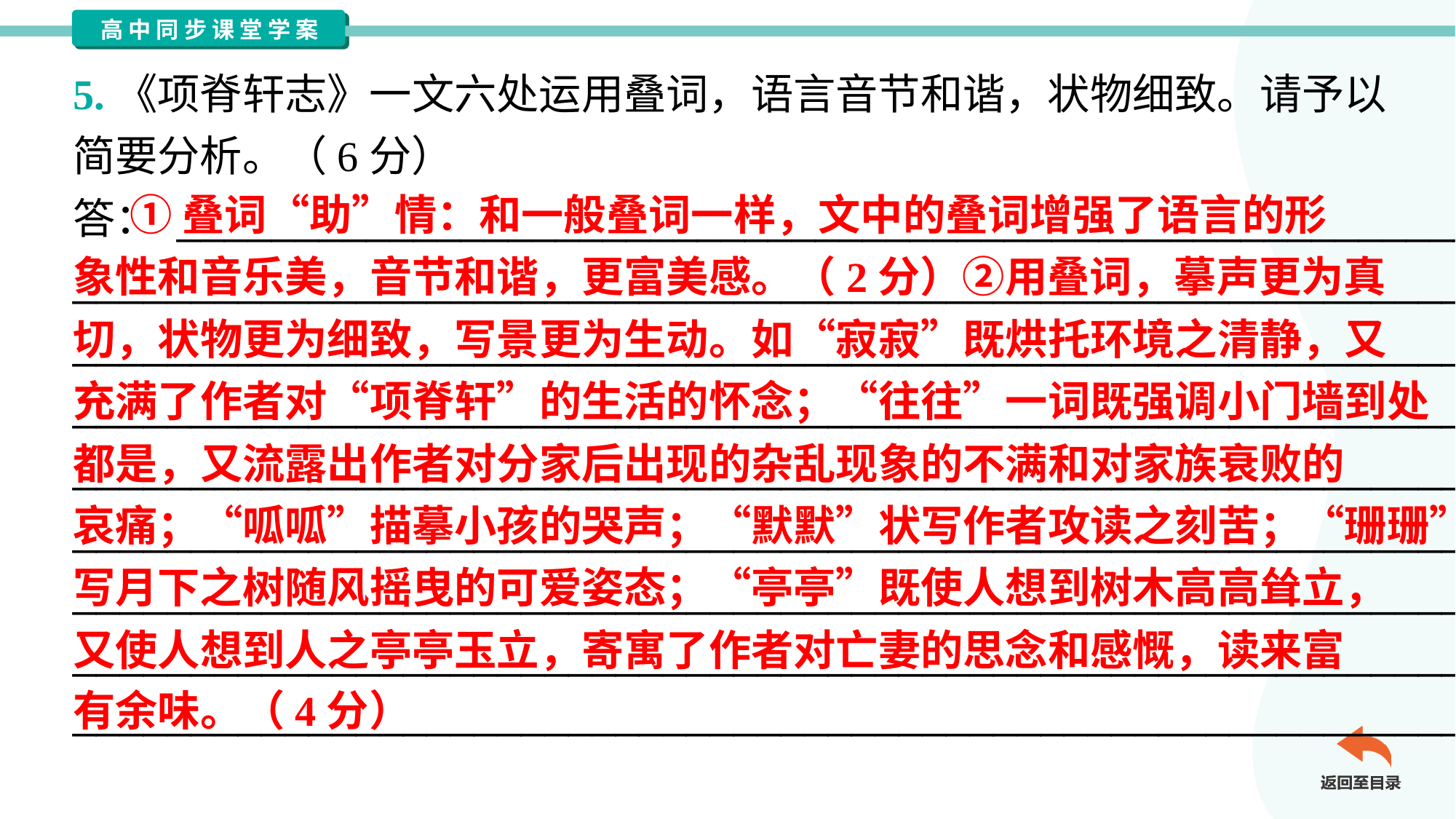

5.《项脊轩志》一文六处运用叠词，语言音节和谐，状物细致。请予以
简要分析。（6分）
答： ________________________________________________________
_____________________________________________________________
_____________________________________________________________
_____________________________________________________________
_____________________________________________________________
_____________________________________________________________
_____________________________________________________________
_____________________________________________________________
_____________________________________________________________
      ①叠词“助”情：和一般叠词一样，文中的叠词增强了语言的形
象性和音乐美，音节和谐，更富美感。（2分）②用叠词，摹声更为真
切，状物更为细致，写景更为生动。如“寂寂”既烘托环境之清静，又
充满了作者对“项脊轩”的生活的怀念；“往往”一词既强调小门墙到处
都是，又流露出作者对分家后出现的杂乱现象的不满和对家族衰败的
哀痛；“呱呱”描摹小孩的哭声；“默默”状写作者攻读之刻苦；“珊珊”
写月下之树随风摇曳的可爱姿态；“亭亭”既使人想到树木高高耸立，
又使人想到人之亭亭玉立，寄寓了作者对亡妻的思念和感慨，读来富
有余味。（4分）